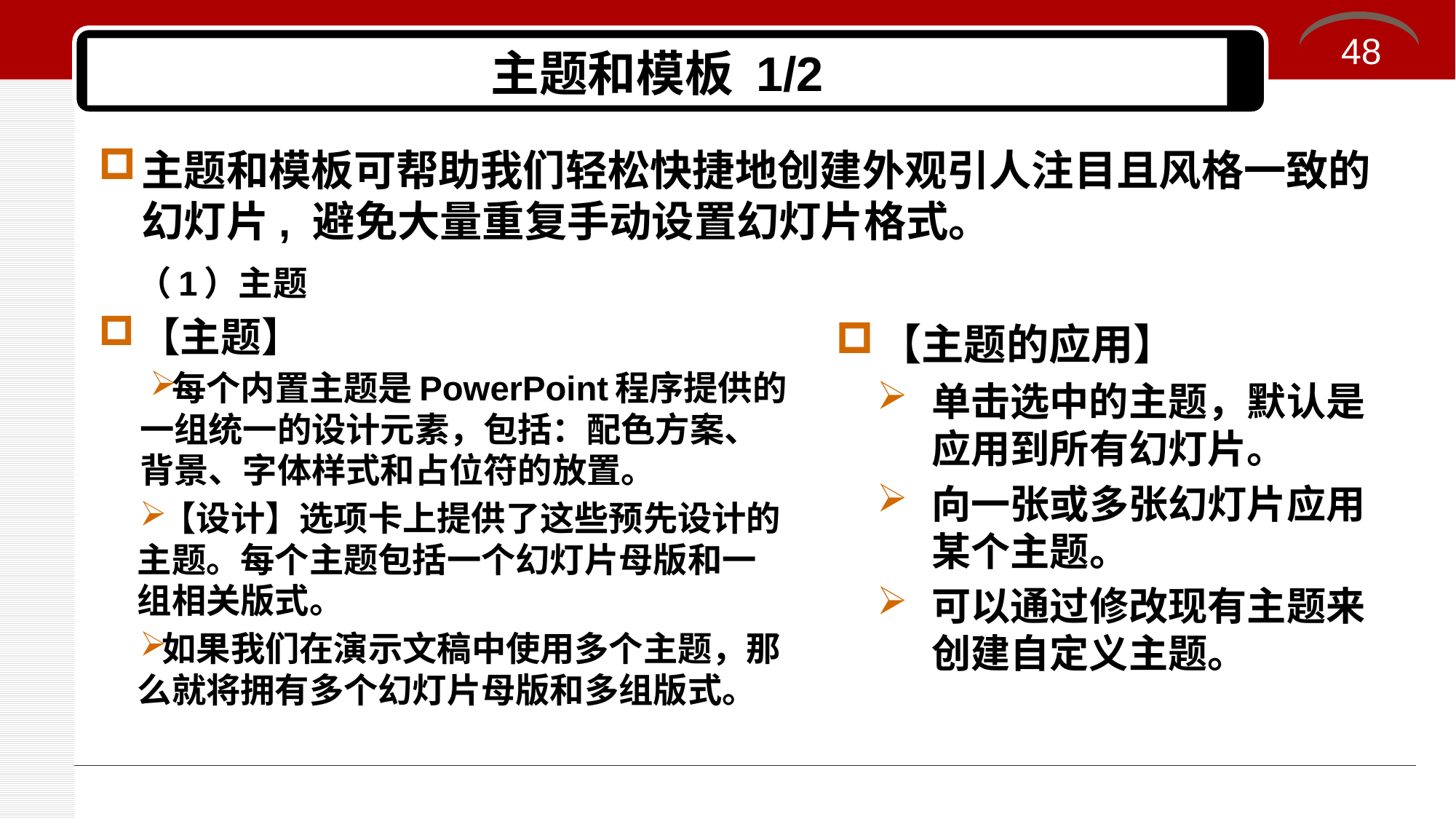

48
# 主题和模板 1/2
主题和模板可帮助我们轻松快捷地创建外观引人注目且风格一致的幻灯片, 避免大量重复手动设置幻灯片格式。
（1）主题
【主题】
每个内置主题是PowerPoint程序提供的一组统一的设计元素，包括：配色方案、背景、字体样式和占位符的放置。
【设计】选项卡上提供了这些预先设计的主题。每个主题包括一个幻灯片母版和一组相关版式。
如果我们在演示文稿中使用多个主题，那么就将拥有多个幻灯片母版和多组版式。

【主题的应用】
单击选中的主题，默认是应用到所有幻灯片。
向一张或多张幻灯片应用某个主题。
可以通过修改现有主题来创建自定义主题。